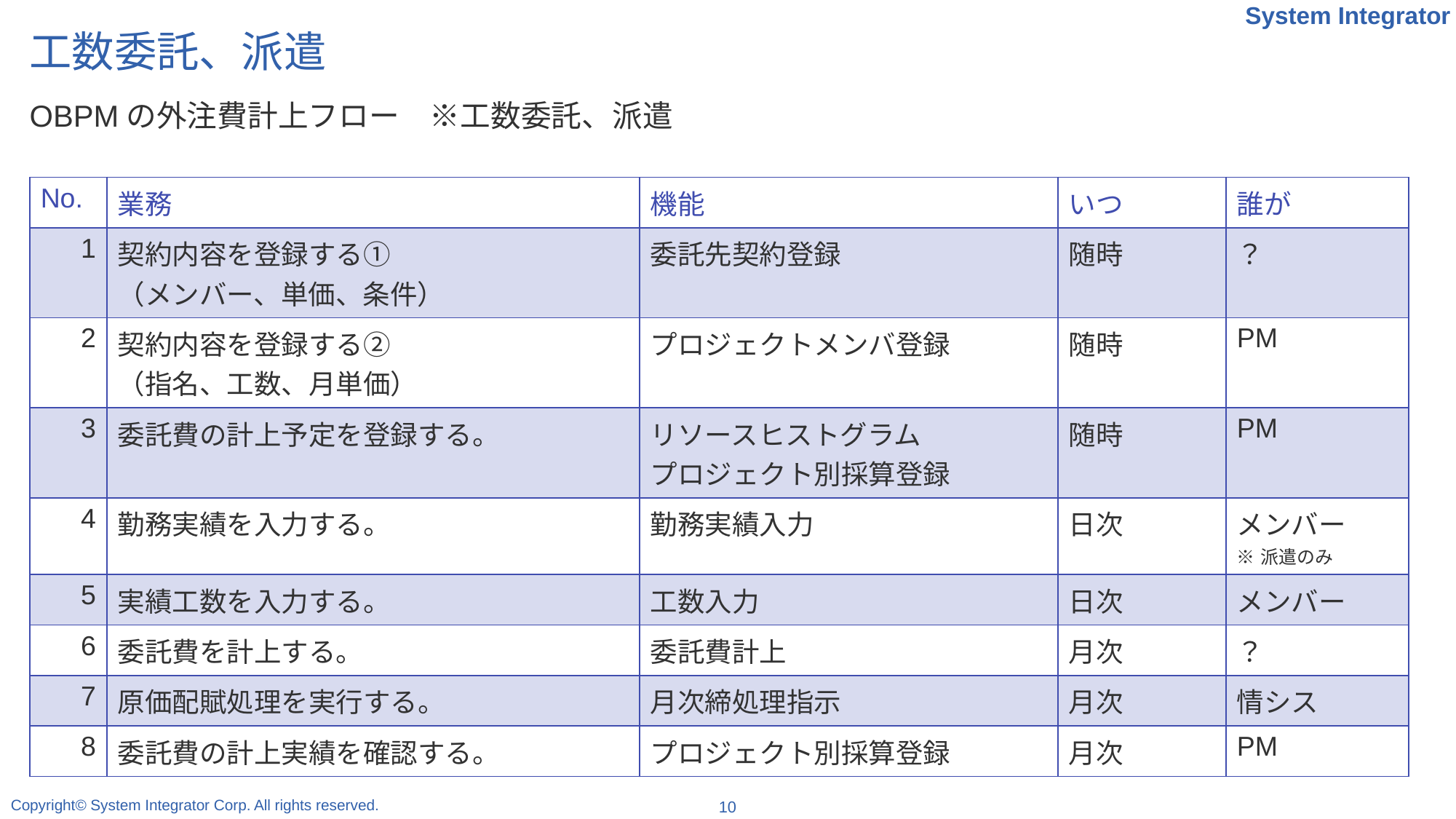

# 工数委託、派遣
OBPMの外注費計上フロー　※工数委託、派遣
| No. | 業務 | 機能 | いつ | 誰が |
| --- | --- | --- | --- | --- |
| 1 | 契約内容を登録する① （メンバー、単価、条件） | 委託先契約登録 | 随時 | ？ |
| 2 | 契約内容を登録する② （指名、工数、月単価） | プロジェクトメンバ登録 | 随時 | PM |
| 3 | 委託費の計上予定を登録する。 | リソースヒストグラム プロジェクト別採算登録 | 随時 | PM |
| 4 | 勤務実績を入力する。 | 勤務実績入力 | 日次 | メンバー ※派遣のみ |
| 5 | 実績工数を入力する。 | 工数入力 | 日次 | メンバー |
| 6 | 委託費を計上する。 | 委託費計上 | 月次 | ？ |
| 7 | 原価配賦処理を実行する。 | 月次締処理指示 | 月次 | 情シス |
| 8 | 委託費の計上実績を確認する。 | プロジェクト別採算登録 | 月次 | PM |